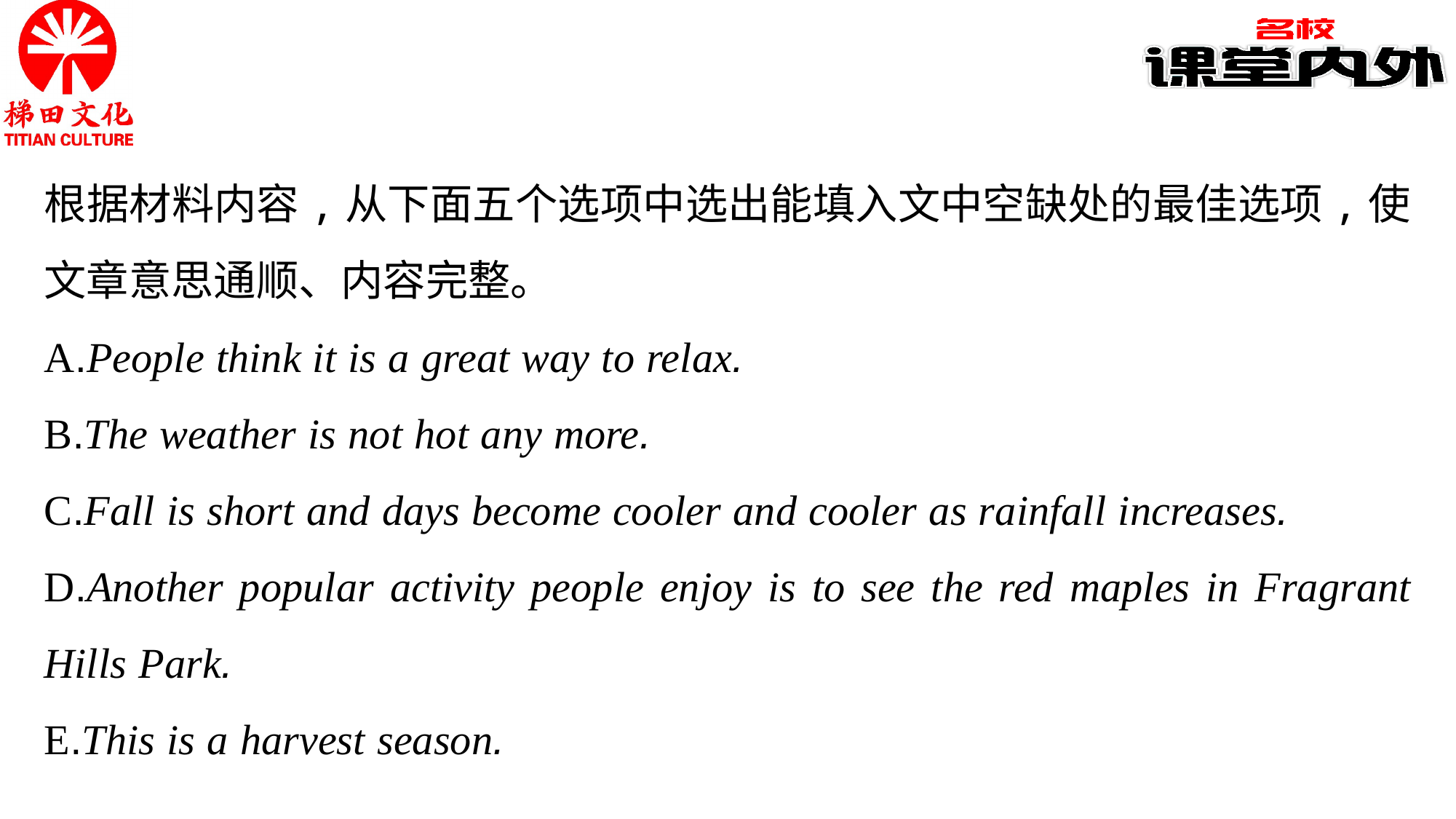

根据材料内容,从下面五个选项中选出能填入文中空缺处的最佳选项,使文章意思通顺、内容完整。
A.People think it is a great way to relax.
B.The weather is not hot any more.
C.Fall is short and days become cooler and cooler as rainfall increases.
D.Another popular activity people enjoy is to see the red maples in Fragrant Hills Park.
E.This is a harvest season.